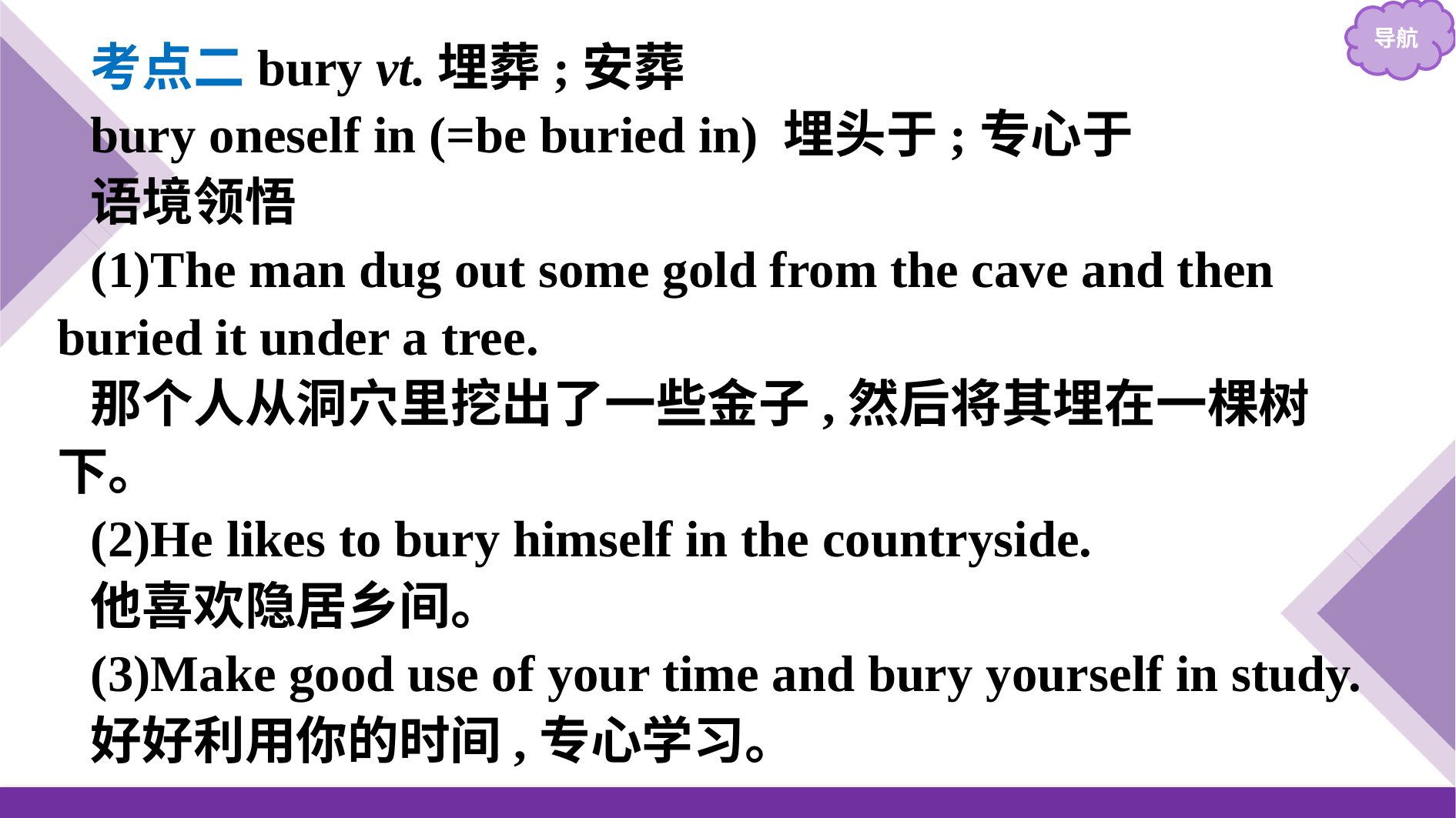

考点二bury vt.埋葬;安葬
bury oneself in (=be buried in) 埋头于;专心于
语境领悟
(1)The man dug out some gold from the cave and then buried it under a tree.
那个人从洞穴里挖出了一些金子,然后将其埋在一棵树下。
(2)He likes to bury himself in the countryside.
他喜欢隐居乡间。
(3)Make good use of your time and bury yourself in study.
好好利用你的时间,专心学习。